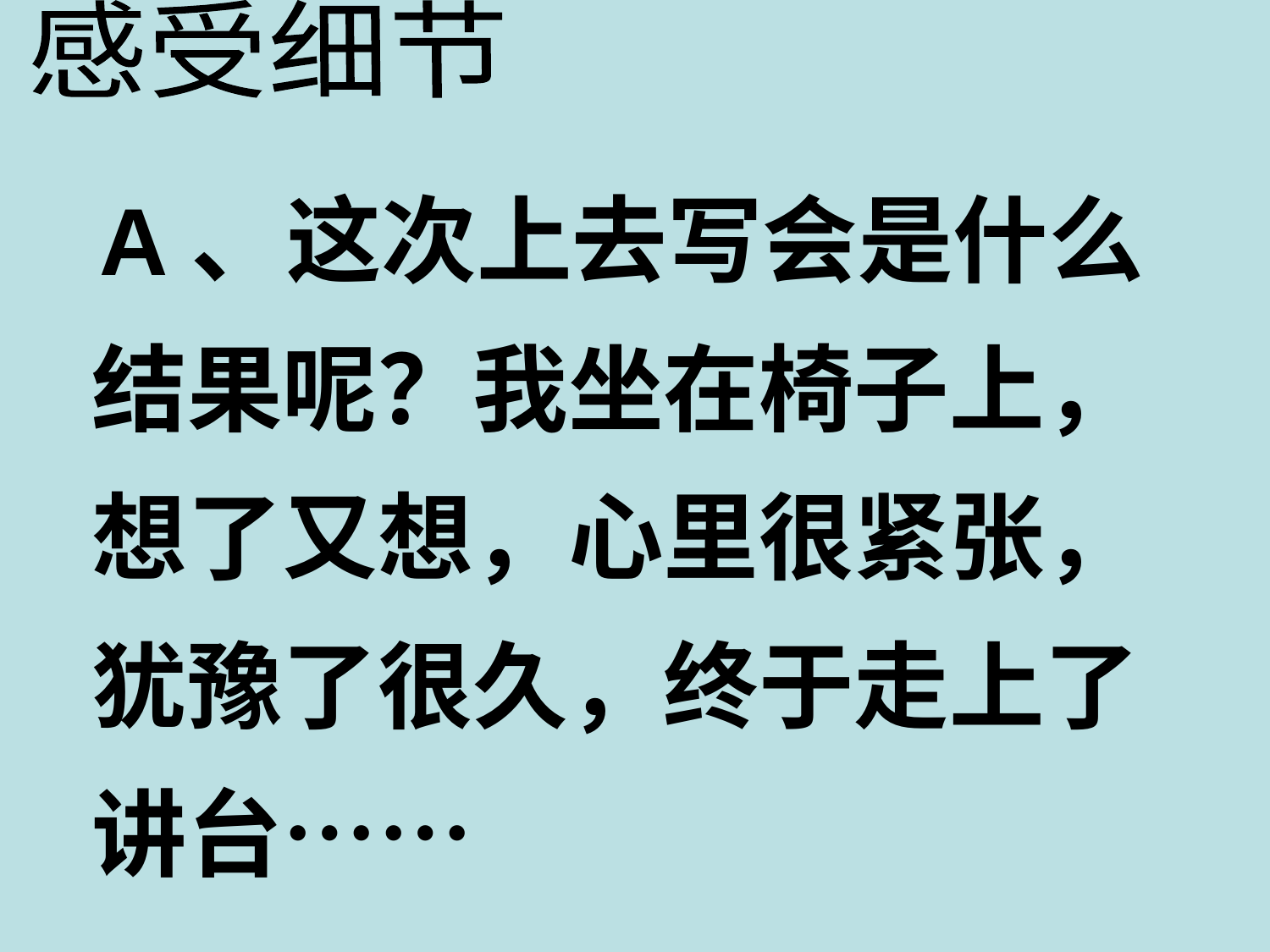

感受细节

    A、这次上去写会是什么结果呢？我坐在椅子上，想了又想，心里很紧张， 犹豫了很久，终于走上了讲台……